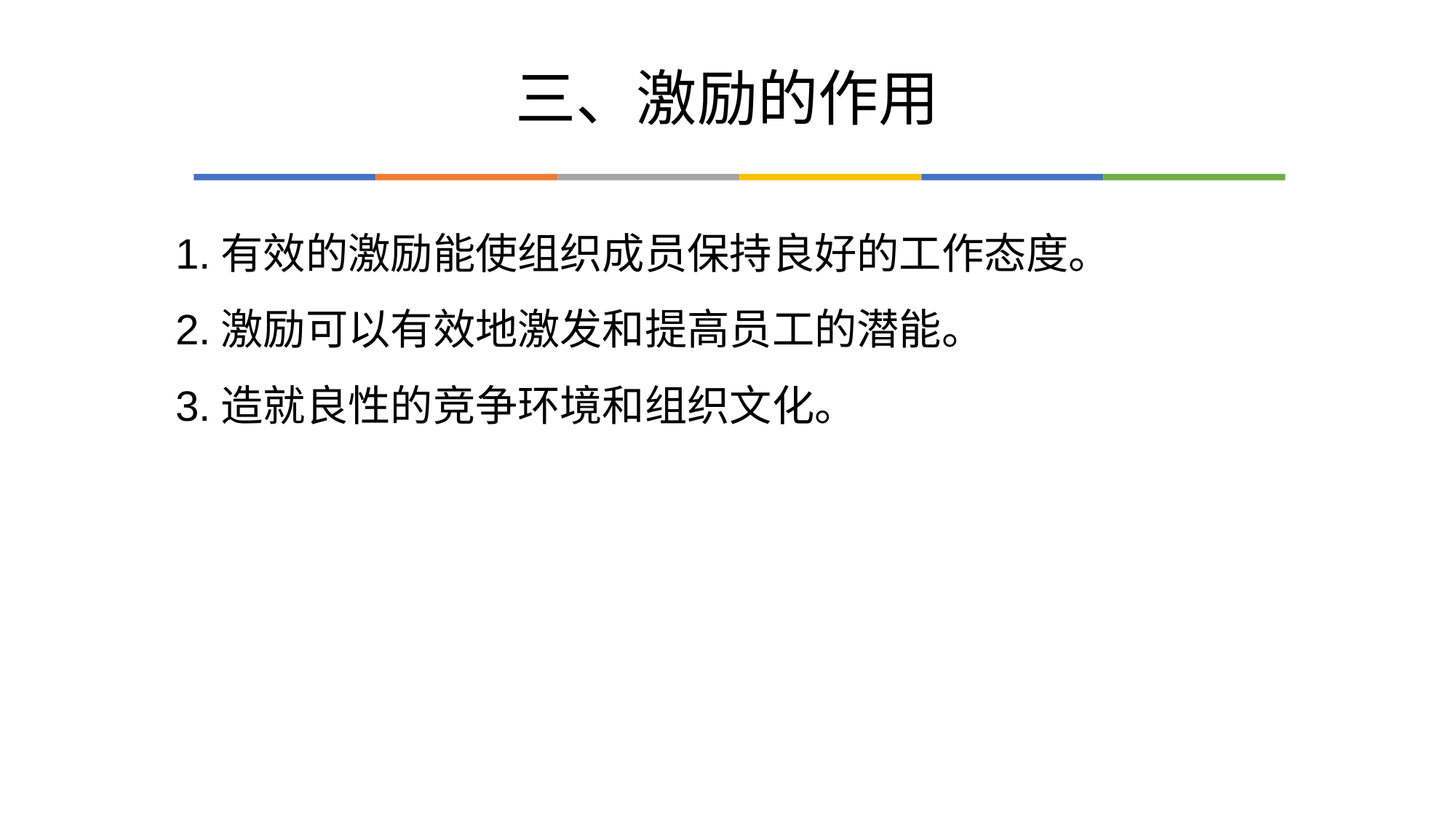

# 三、激励的作用
1.有效的激励能使组织成员保持良好的工作态度。
2.激励可以有效地激发和提高员工的潜能。
3.造就良性的竞争环境和组织文化。